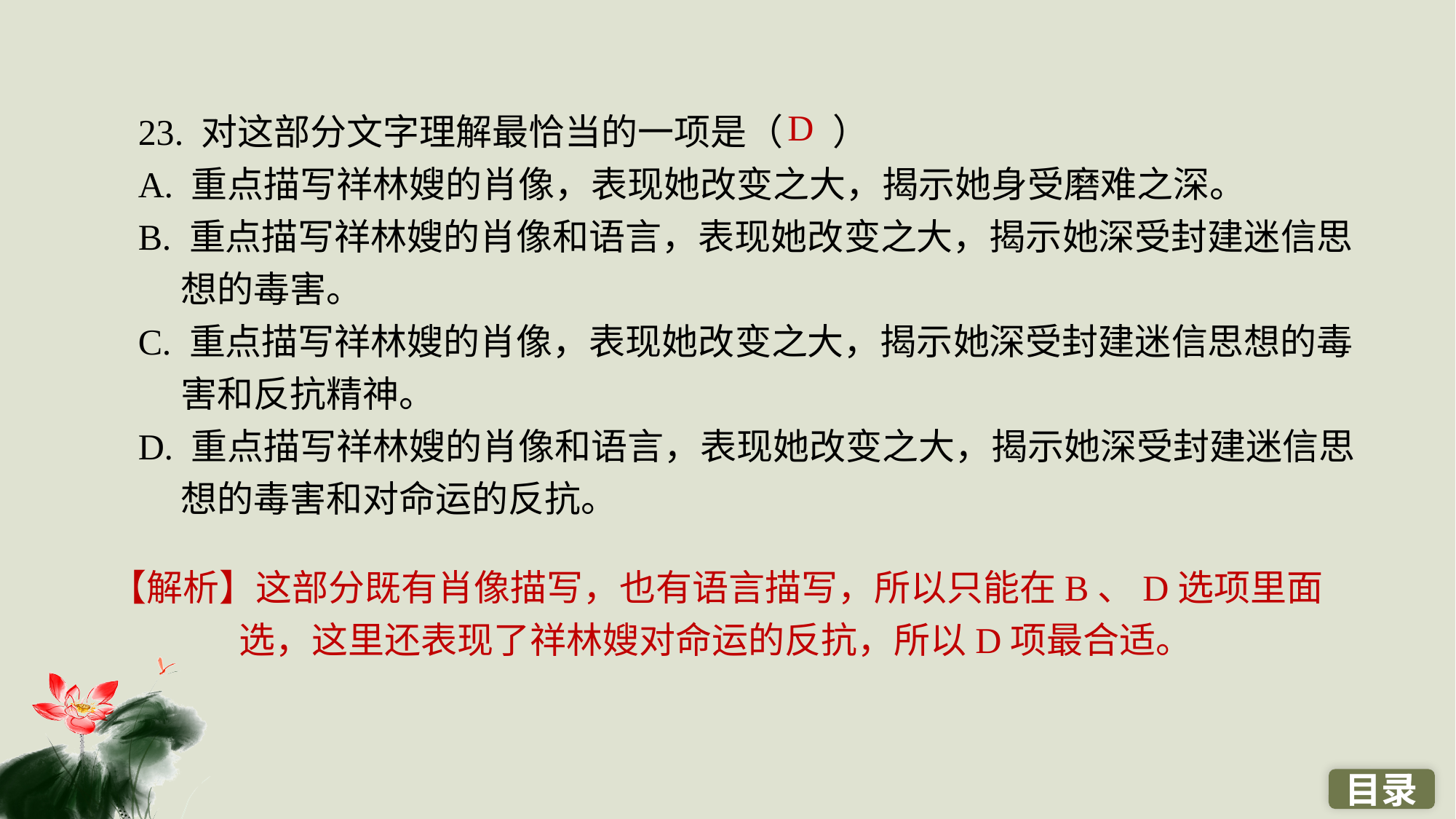

23. 对这部分文字理解最恰当的一项是（      ）
A. 重点描写祥林嫂的肖像，表现她改变之大，揭示她身受磨难之深。
B. 重点描写祥林嫂的肖像和语言，表现她改变之大，揭示她深受封建迷信思想的毒害。
C. 重点描写祥林嫂的肖像，表现她改变之大，揭示她深受封建迷信思想的毒害和反抗精神。
D. 重点描写祥林嫂的肖像和语言，表现她改变之大，揭示她深受封建迷信思想的毒害和对命运的反抗。
D
【解析】这部分既有肖像描写，也有语言描写，所以只能在B、D选项里面选，这里还表现了祥林嫂对命运的反抗，所以D项最合适。